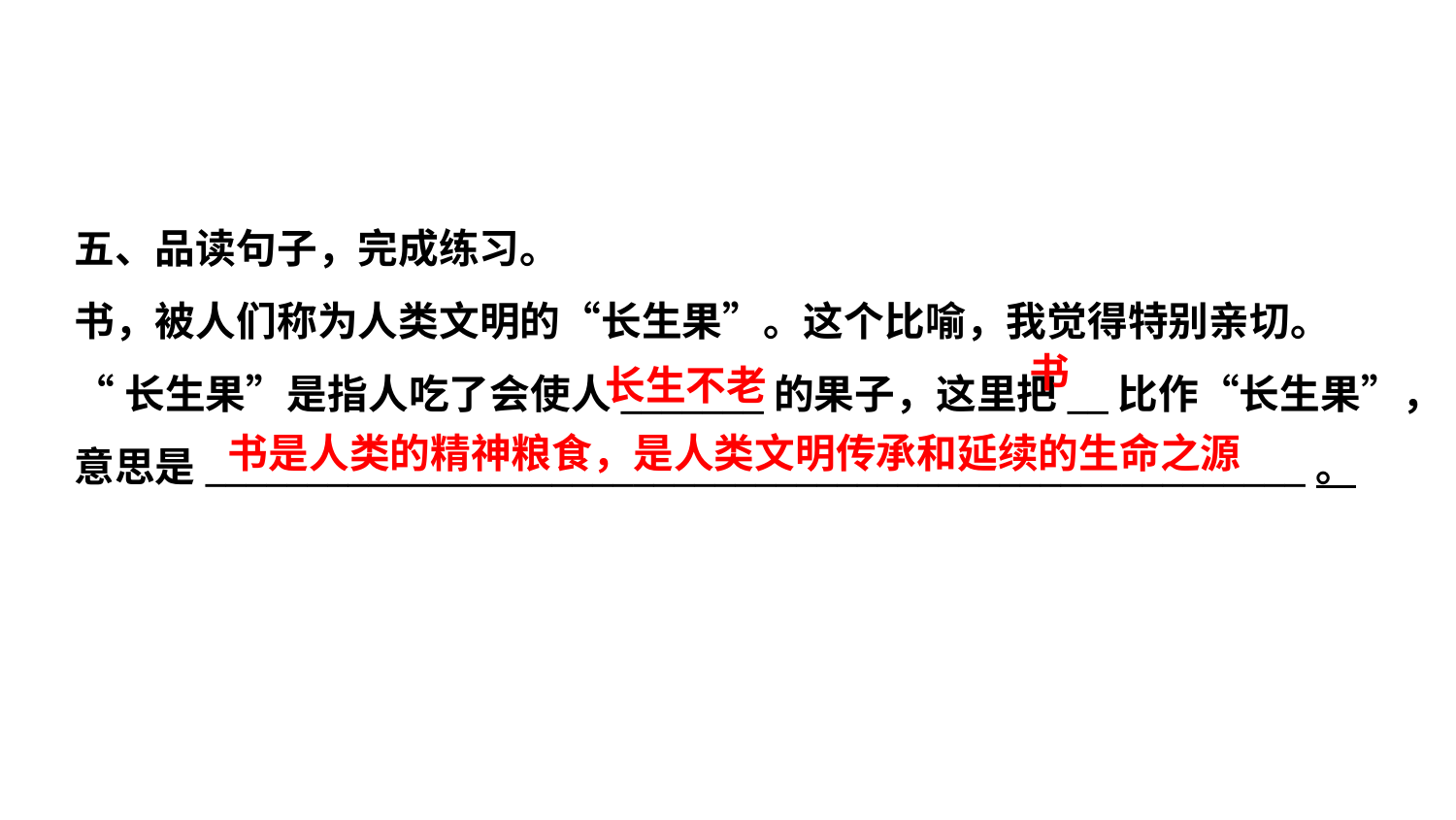

五、品读句子，完成练习。
书，被人们称为人类文明的“长生果”。这个比喻，我觉得特别亲切。
“长生果”是指人吃了会使人_______的果子，这里把__比作“长生果”，
意思是______________________________________________________。
书
长生不老
书是人类的精神粮食，是人类文明传承和延续的生命之源